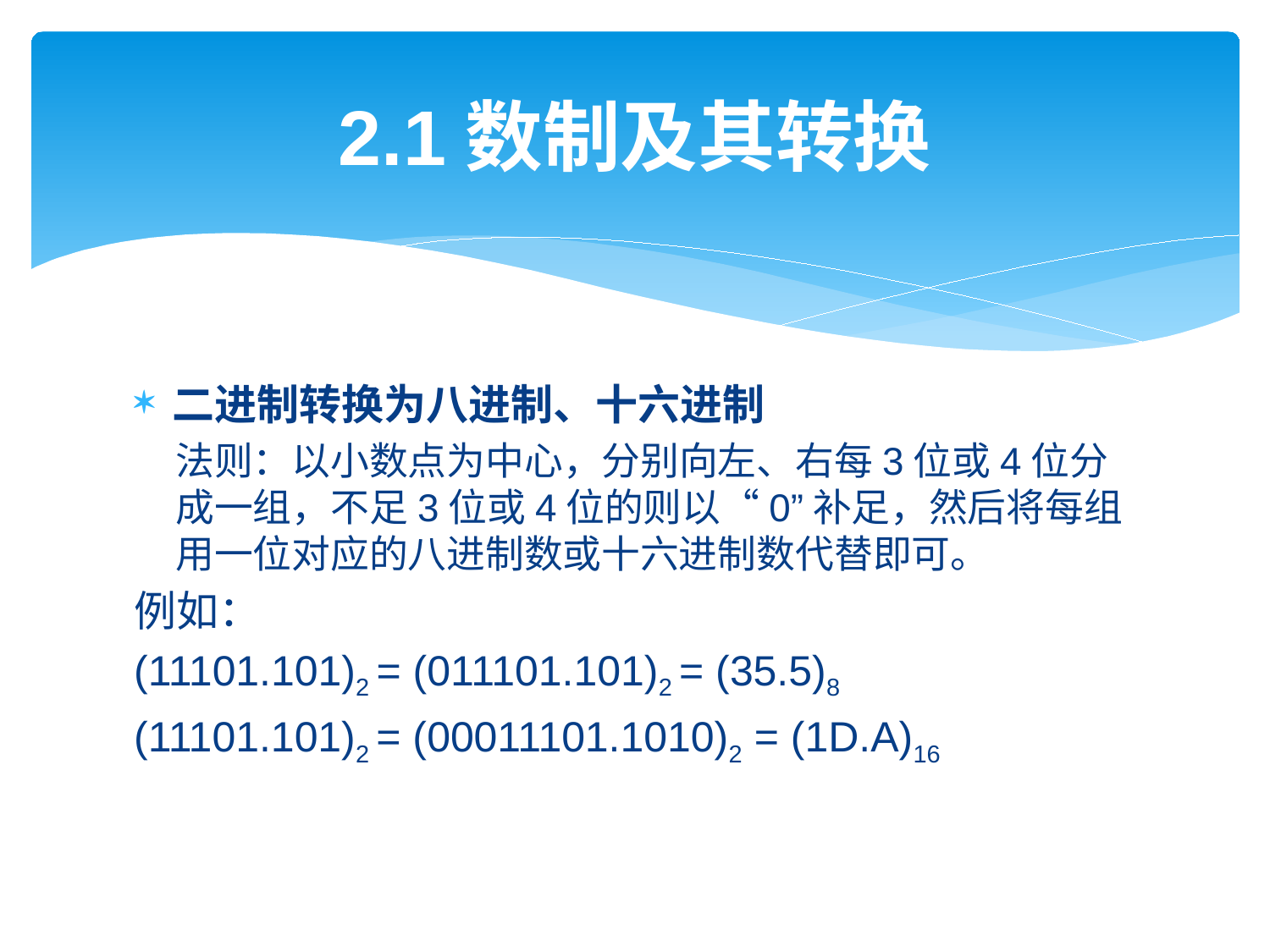

# 2.1数制及其转换
二进制转换为八进制、十六进制
法则：以小数点为中心，分别向左、右每3位或4位分成一组，不足3位或4位的则以“0”补足，然后将每组用一位对应的八进制数或十六进制数代替即可。
例如：
(11101.101)2 = (011101.101)2 = (35.5)8
(11101.101)2 = (00011101.1010)2 = (1D.A)16